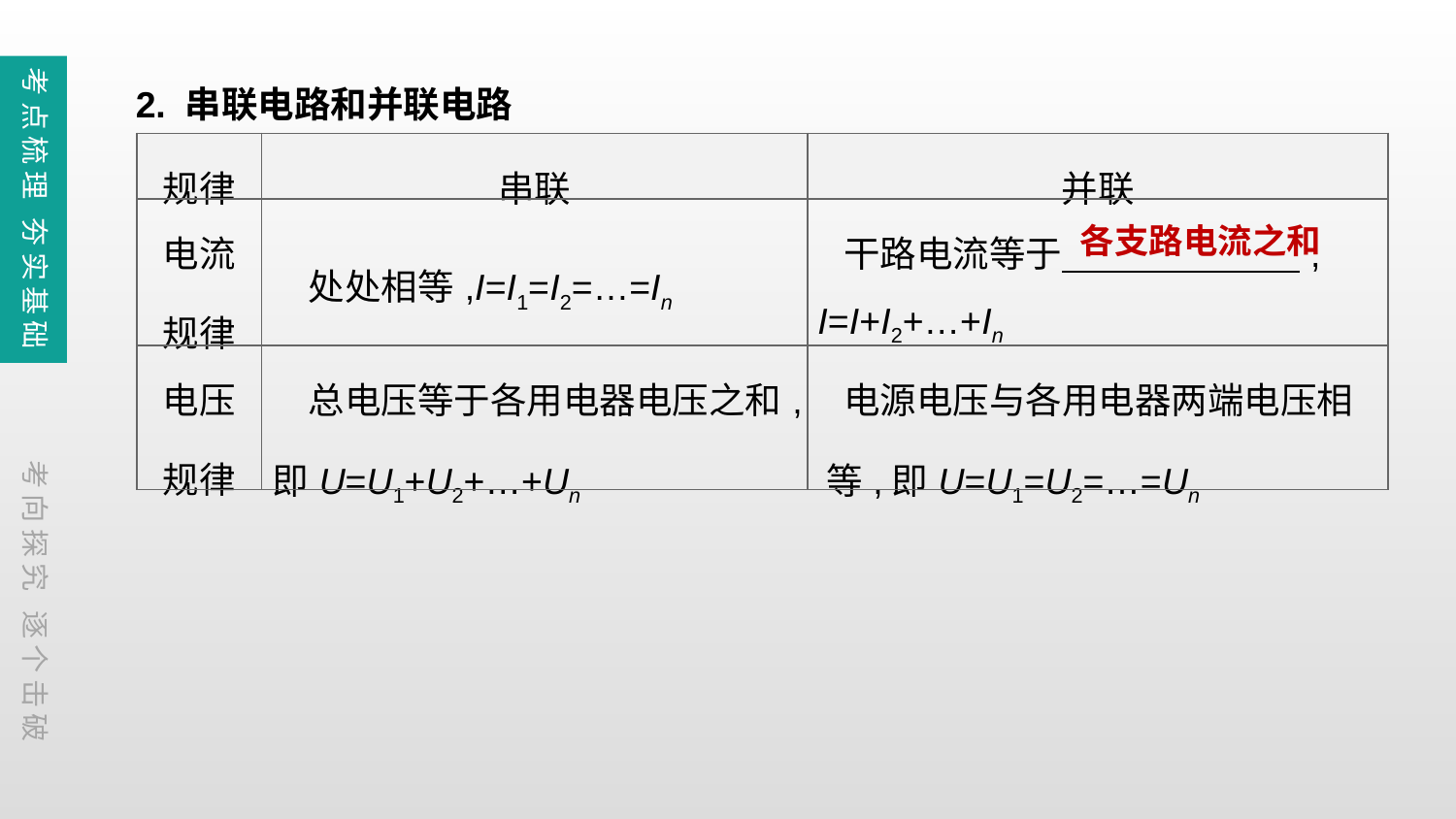

2. 串联电路和并联电路

考点梳理 夯实基础
| 规律 | 串联 | 并联 |
| --- | --- | --- |
| 电流 规律 | 处处相等,I=I1=I2=…=In | 干路电流等于　 　, I=I+I2+…+In |
| 电压 规律 | 总电压等于各用电器电压之和,即U=U1+U2+…+Un | 电源电压与各用电器两端电压相 等,即U=U1=U2=…=Un |
各支路电流之和
考向探究 逐个击破